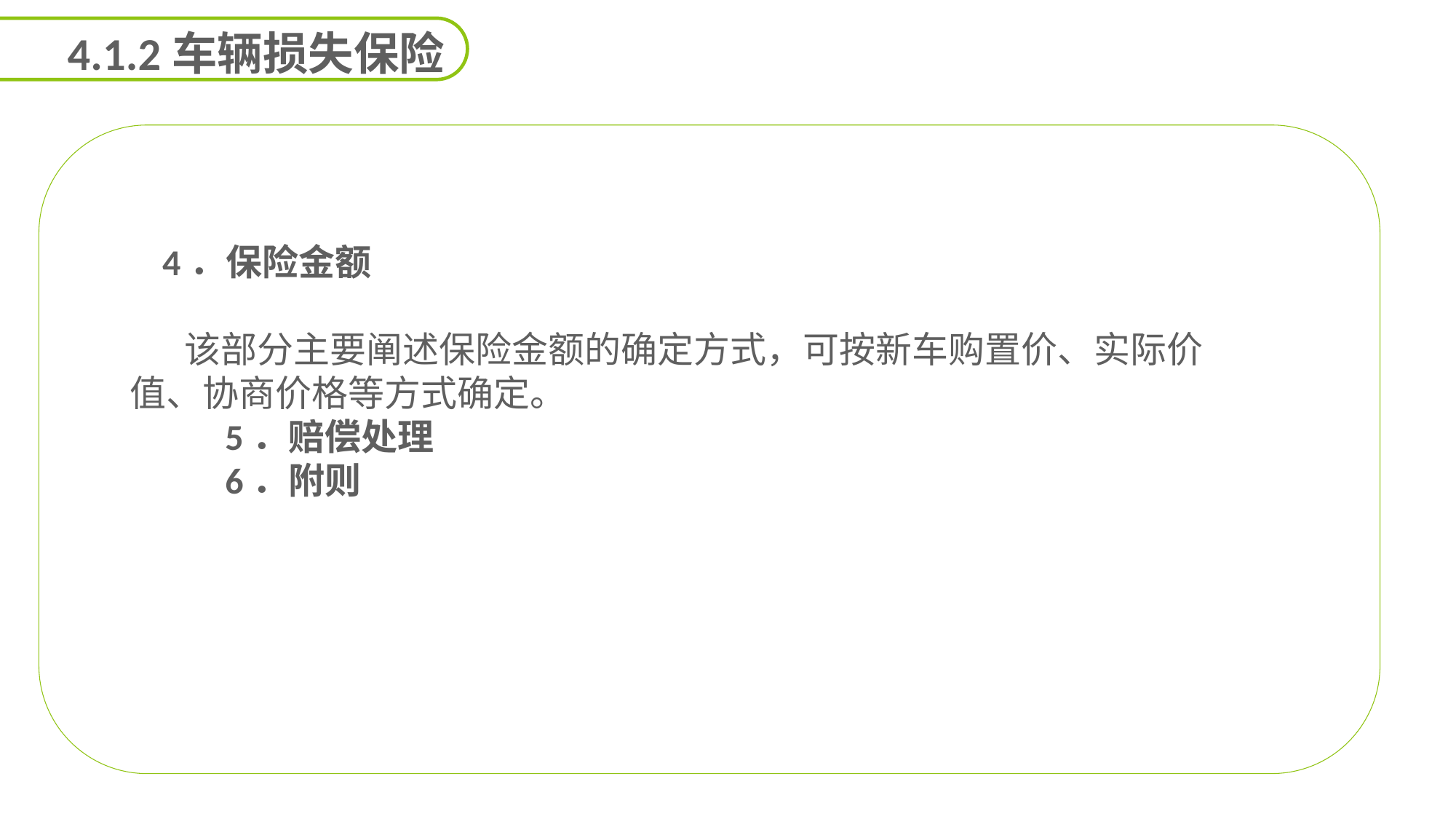

4.1.2车辆损失保险

    4．保险金额

该部分主要阐述保险金额的确定方式，可按新车购置价、实际价值、协商价格等方式确定。
     5．赔偿处理
     6．附则

延迟符